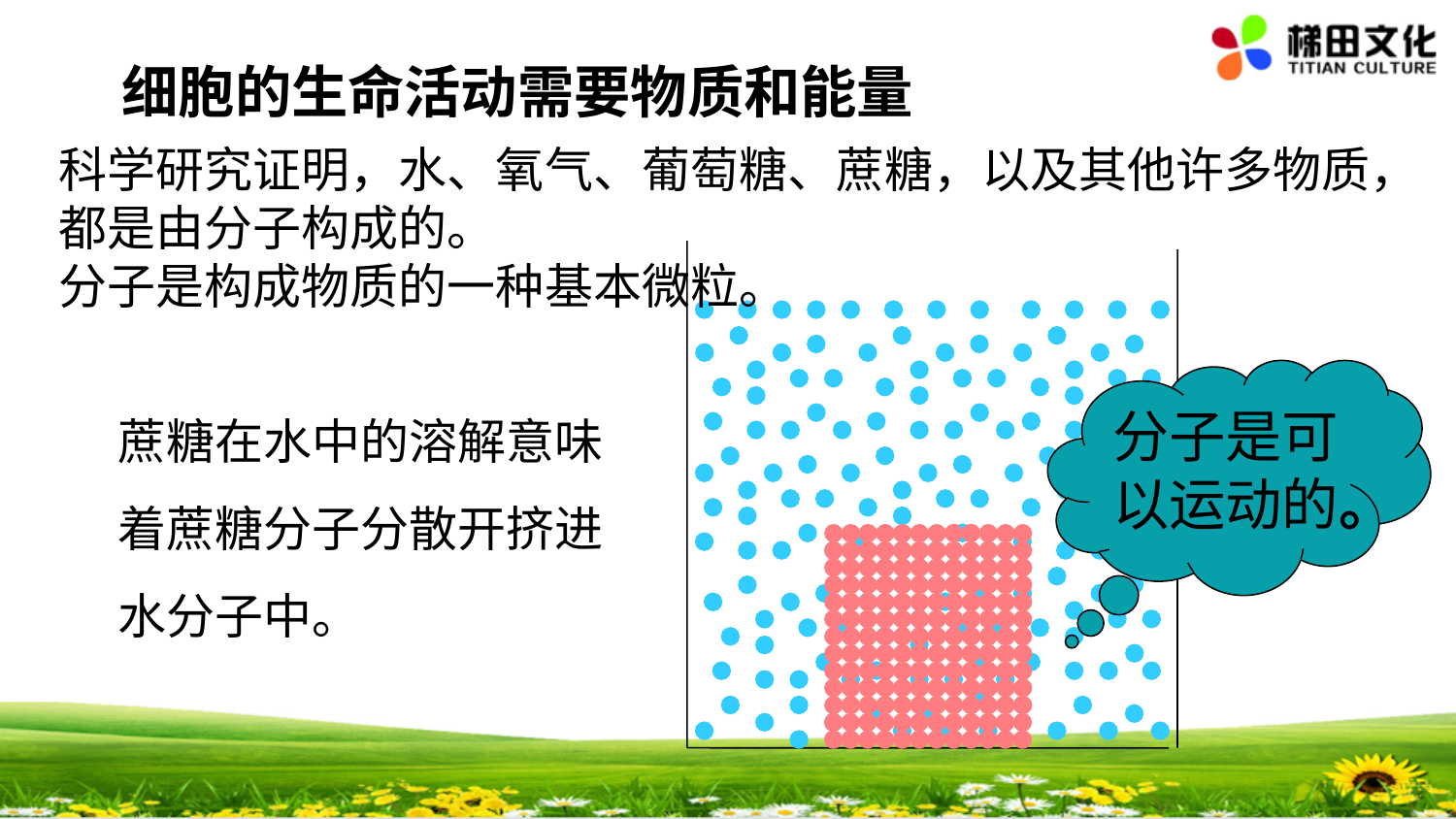

细胞的生命活动需要物质和能量
科学研究证明，水、氧气、葡萄糖、蔗糖，以及其他许多物质，都是由分子构成的。
分子是构成物质的一种基本微粒。

分子是可以运动的。

蔗糖在水中的溶解意味着蔗糖分子分散开挤进水分子中。